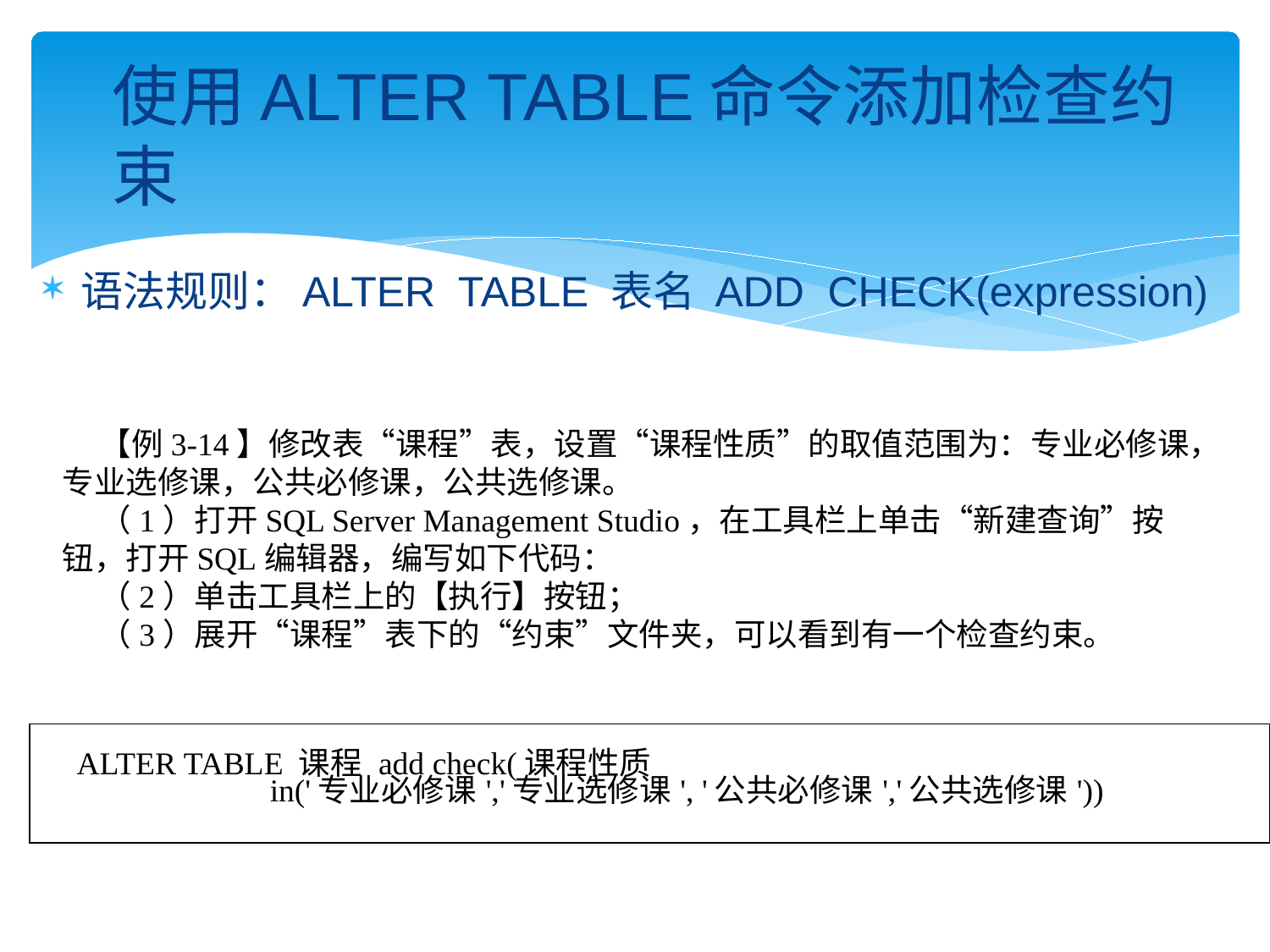

# 使用ALTER TABLE命令添加检查约束
语法规则：ALTER  TABLE 表名 ADD  CHECK(expression)
【例3-14】修改表“课程”表，设置“课程性质”的取值范围为：专业必修课，专业选修课，公共必修课，公共选修课。
（1）打开SQL Server Management Studio，在工具栏上单击“新建查询”按钮，打开SQL编辑器，编写如下代码：
（2）单击工具栏上的【执行】按钮；
（3）展开“课程”表下的“约束”文件夹，可以看到有一个检查约束。
| ALTER TABLE 课程 add check(课程性质 in('专业必修课','专业选修课', '公共必修课','公共选修课')) |
| --- |